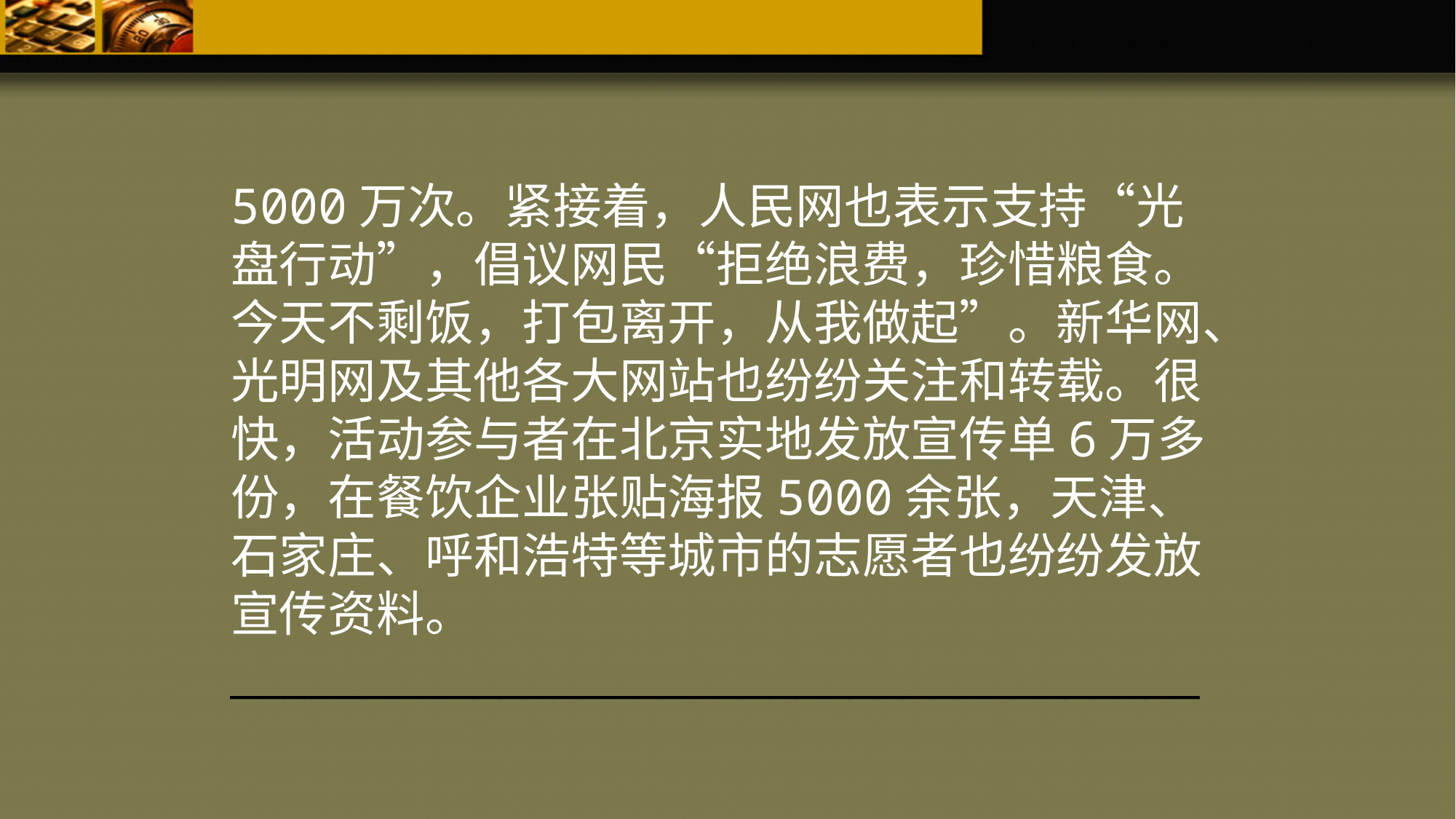

5000万次。紧接着，人民网也表示支持“光盘行动”，倡议网民“拒绝浪费，珍惜粮食。今天不剩饭，打包离开，从我做起”。新华网、光明网及其他各大网站也纷纷关注和转载。很快，活动参与者在北京实地发放宣传单6万多份，在餐饮企业张贴海报5000余张，天津、石家庄、呼和浩特等城市的志愿者也纷纷发放宣传资料。
____________________________________